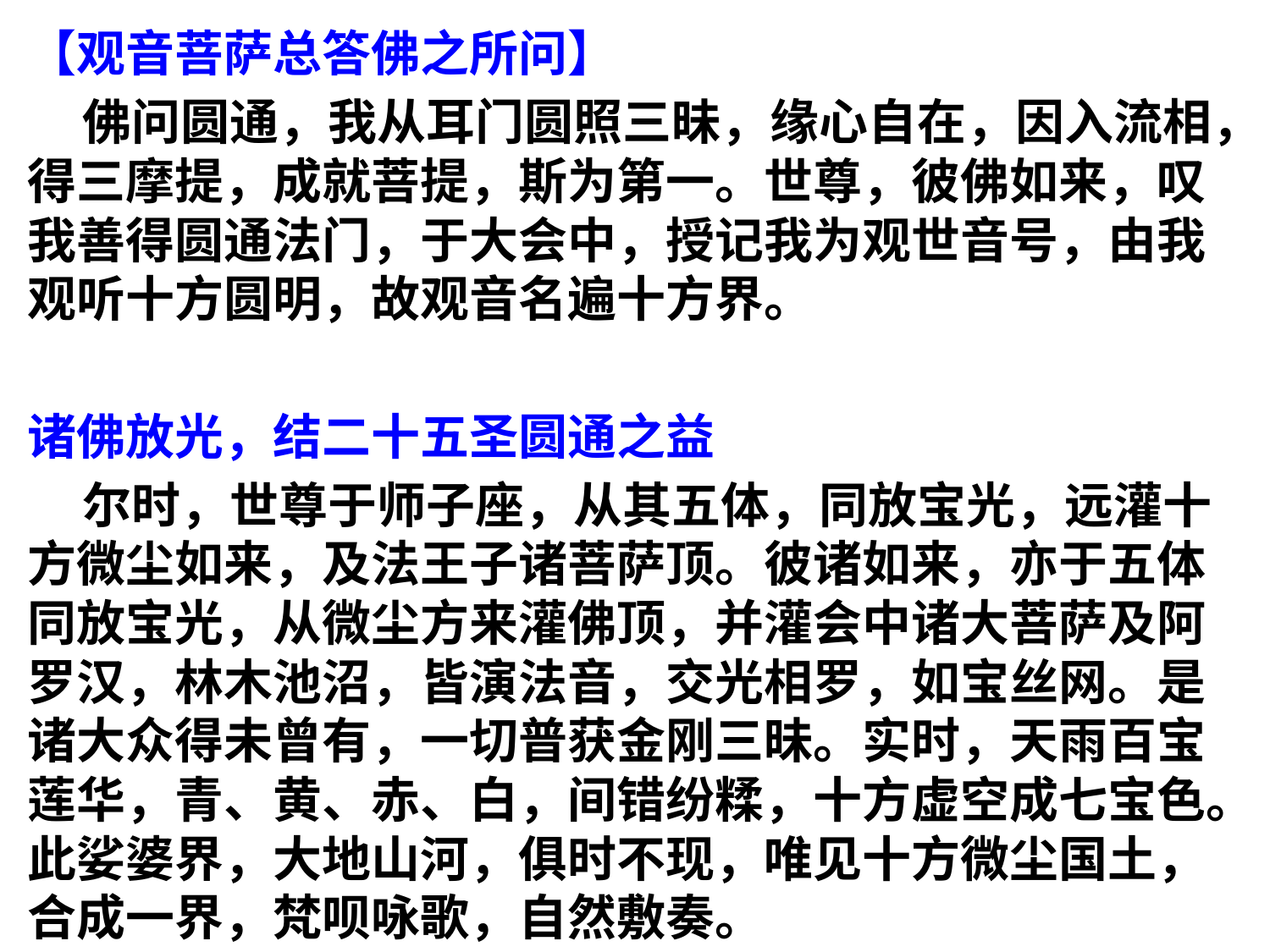

【观音菩萨总答佛之所问】
    佛问圆通，我从耳门圆照三昧，缘心自在，因入流相，得三摩提，成就菩提，斯为第一。世尊，彼佛如来，叹我善得圆通法门，于大会中，授记我为观世音号，由我观听十方圆明，故观音名遍十方界。

诸佛放光，结二十五圣圆通之益
    尔时，世尊于师子座，从其五体，同放宝光，远灌十方微尘如来，及法王子诸菩萨顶。彼诸如来，亦于五体同放宝光，从微尘方来灌佛顶，并灌会中诸大菩萨及阿罗汉，林木池沼，皆演法音，交光相罗，如宝丝网。是诸大众得未曾有，一切普获金刚三昧。实时，天雨百宝莲华，青、黄、赤、白，间错纷糅，十方虚空成七宝色。此娑婆界，大地山河，俱时不现，唯见十方微尘国土，合成一界，梵呗咏歌，自然敷奏。